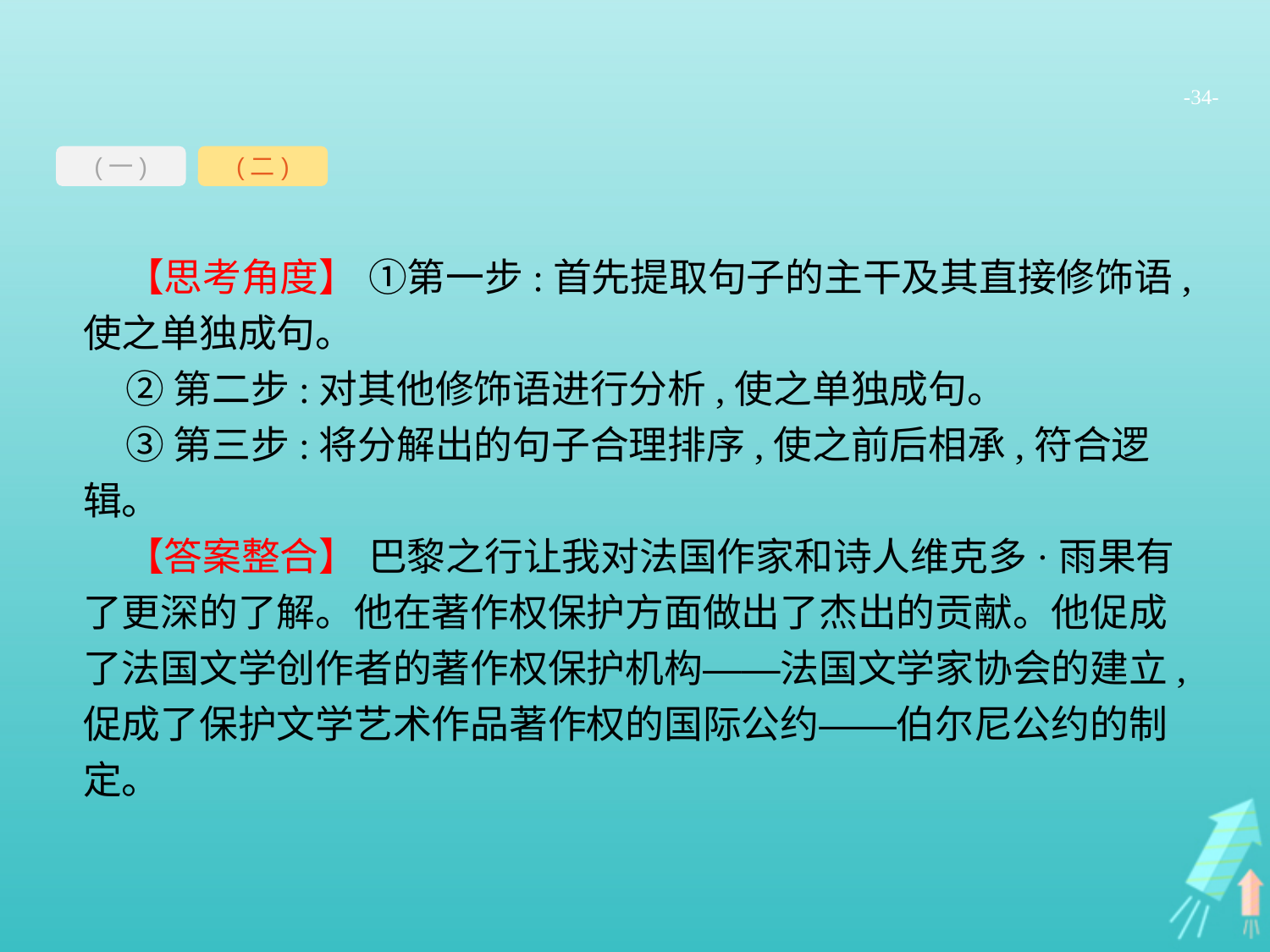

-34-
(一)
(二)
【思考角度】 ①第一步:首先提取句子的主干及其直接修饰语,使之单独成句。
②第二步:对其他修饰语进行分析,使之单独成句。
③第三步:将分解出的句子合理排序,使之前后相承,符合逻辑。
【答案整合】 巴黎之行让我对法国作家和诗人维克多·雨果有了更深的了解。他在著作权保护方面做出了杰出的贡献。他促成了法国文学创作者的著作权保护机构——法国文学家协会的建立,促成了保护文学艺术作品著作权的国际公约——伯尔尼公约的制定。